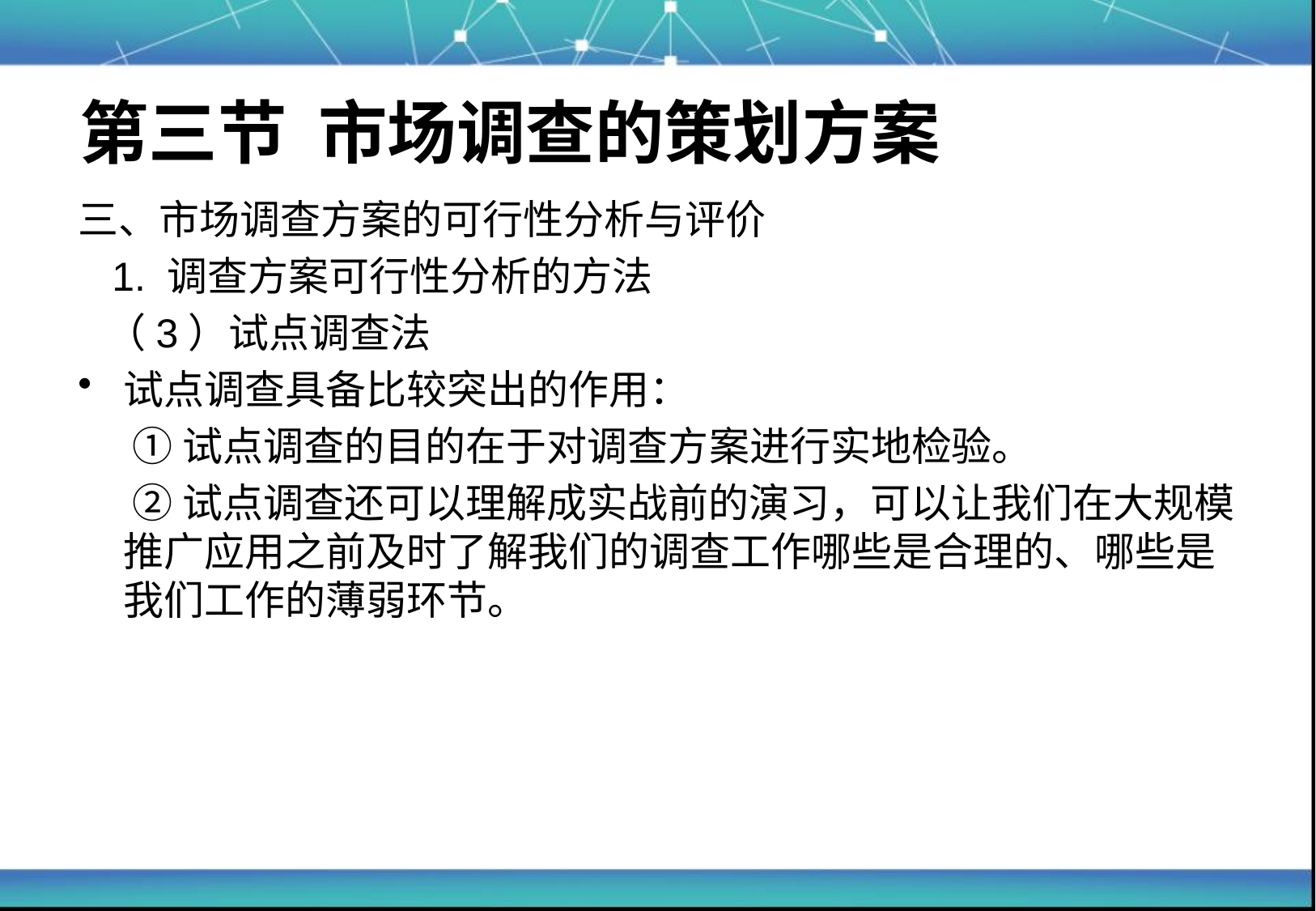

# 第三节  市场调查的策划方案
三、市场调查方案的可行性分析与评价
   1. 调查方案可行性分析的方法
  （3）试点调查法
试点调查具备比较突出的作用：
	 ①试点调查的目的在于对调查方案进行实地检验。
	 ②试点调查还可以理解成实战前的演习，可以让我们在大规模推广应用之前及时了解我们的调查工作哪些是合理的、哪些是我们工作的薄弱环节。